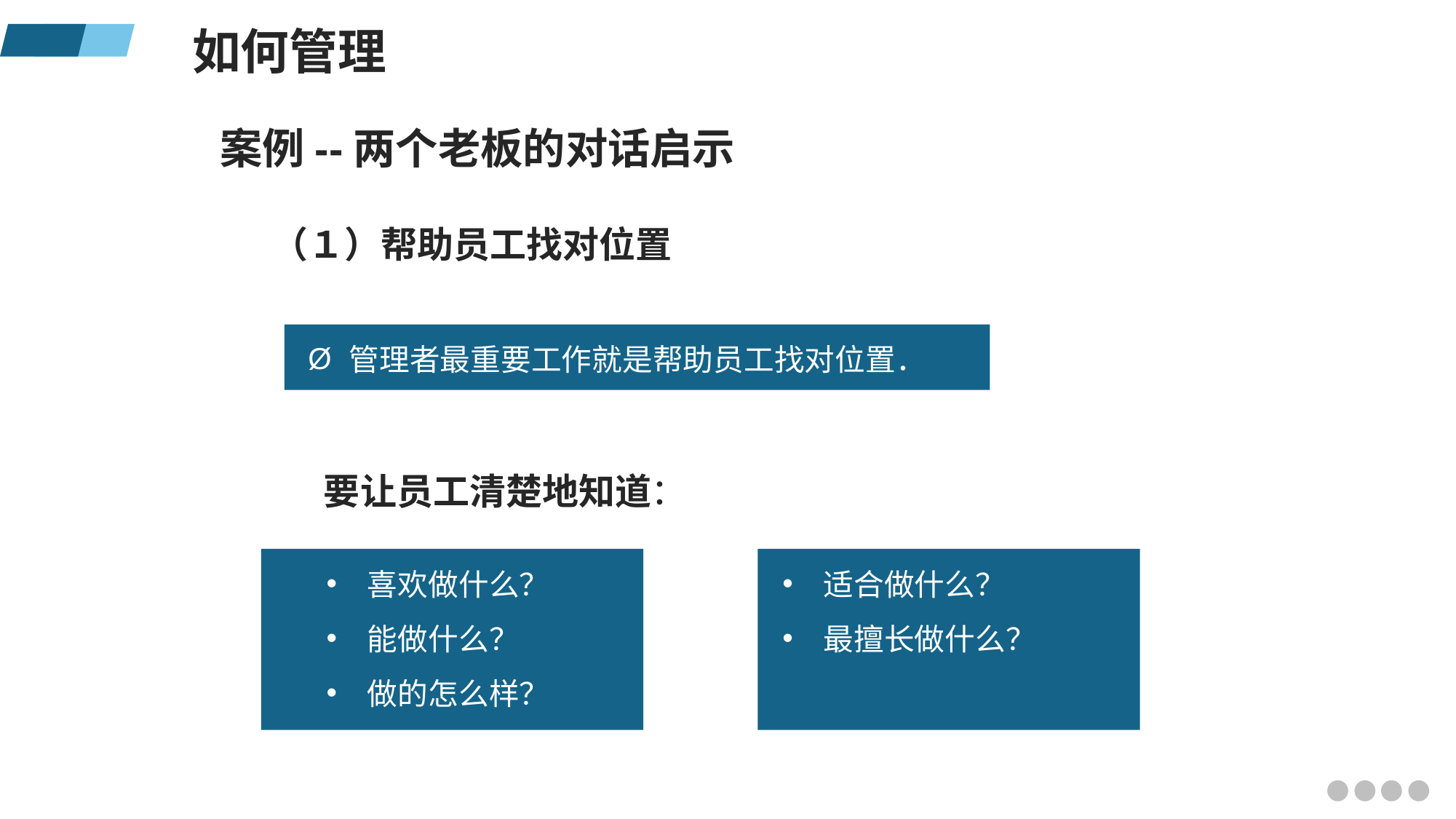

如何管理
案例--两个老板的对话启示
（１）帮助员工找对位置

管理者最重要工作就是帮助员工找对位置．
要让员工清楚地知道：

适合做什么？
最擅长做什么？

喜欢做什么？
能做什么？
做的怎么样？